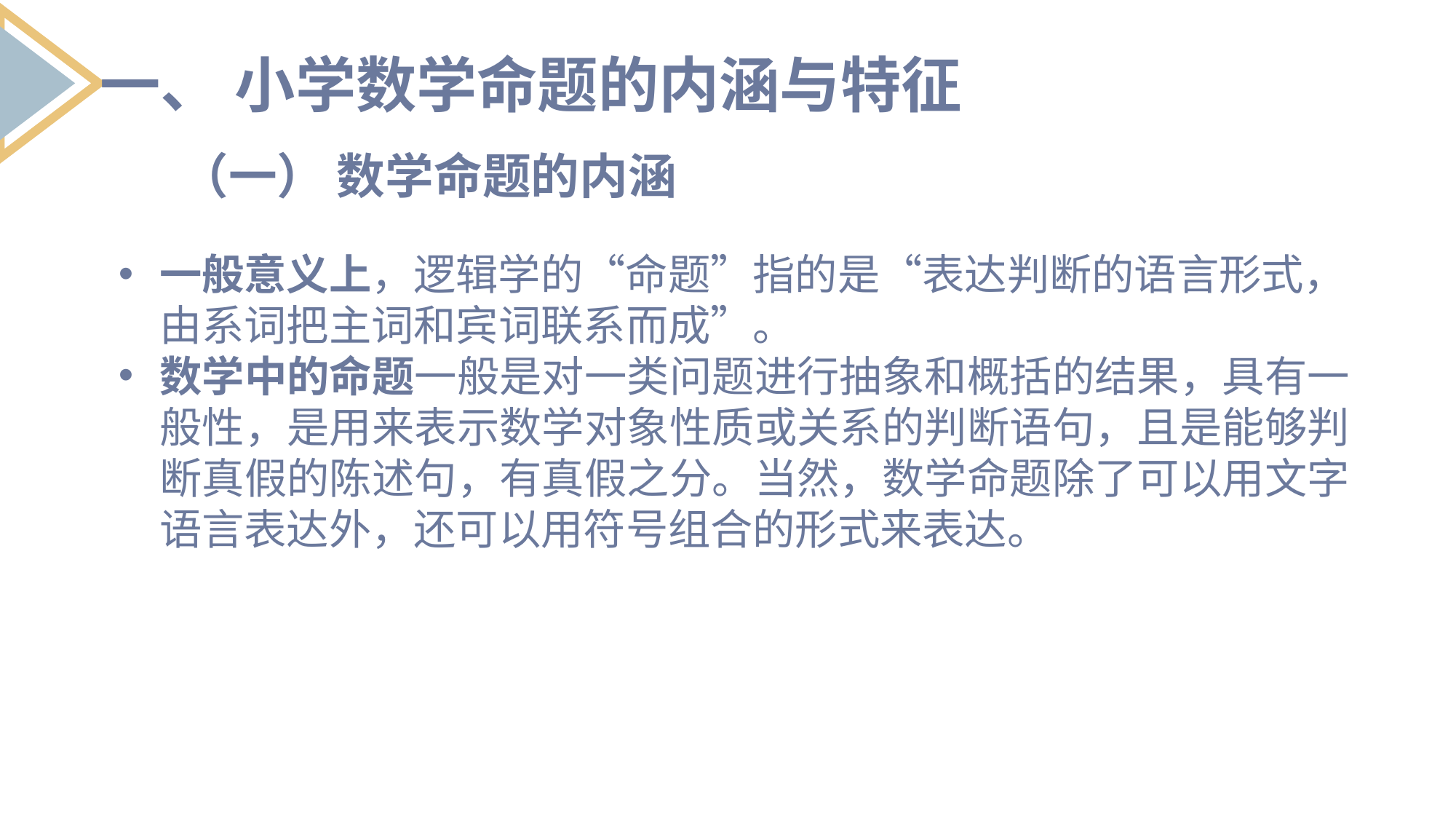

一、 小学数学命题的内涵与特征

        （一） 数学命题的内涵

一般意义上，逻辑学的“命题”指的是“表达判断的语言形式，由系词把主词和宾词联系而成”。
数学中的命题一般是对一类问题进行抽象和概括的结果，具有一般性，是用来表示数学对象性质或关系的判断语句，且是能够判断真假的陈述句，有真假之分。当然，数学命题除了可以用文字语言表达外，还可以用符号组合的形式来表达。